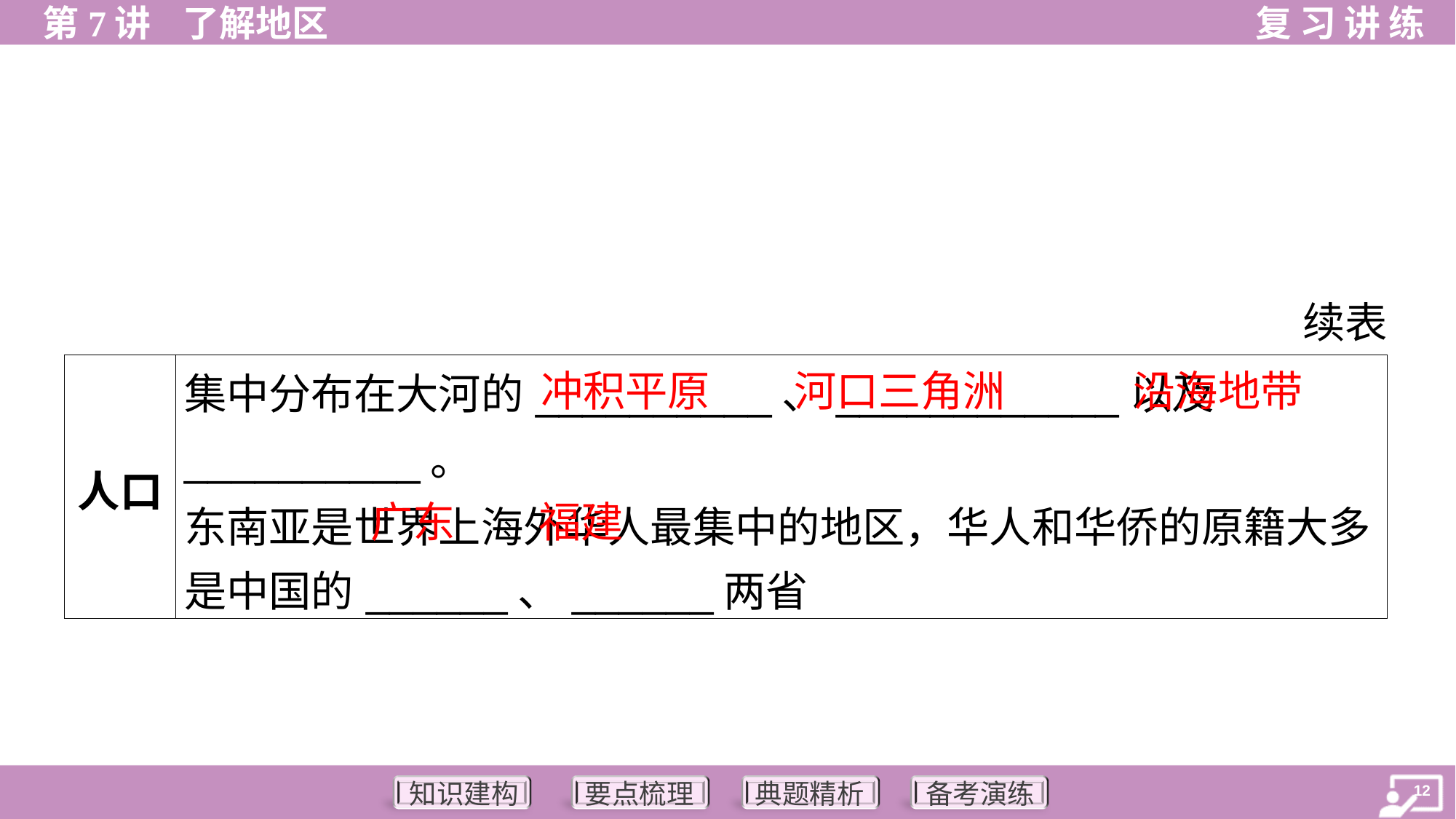

续表
冲积平原
河口三角洲
沿海地带
| 人口 | 集中分布在大河的\_\_\_\_\_\_\_\_\_\_、\_\_\_\_\_\_\_\_\_\_\_\_以及\_\_\_\_\_\_\_\_\_\_。 东南亚是世界上海外华人最集中的地区，华人和华侨的原籍大多 是中国的\_\_\_\_\_\_、\_\_\_\_\_\_两省 |
| --- | --- |
广东
福建